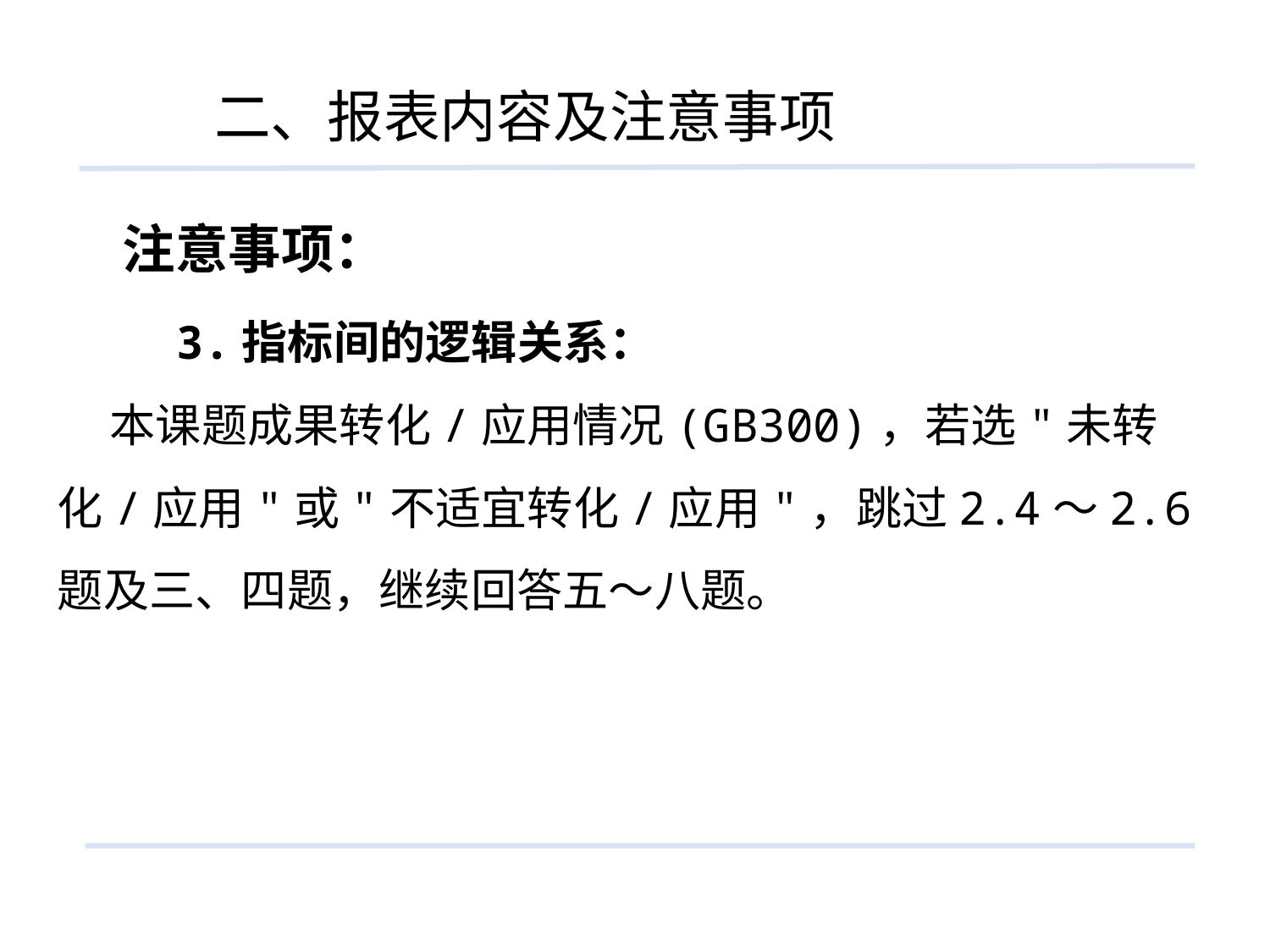

二、报表内容及注意事项

    注意事项：
    3.指标间的逻辑关系：
    本课题成果转化/应用情况(GB300)，若选"未转化/应用"或"不适宜转化/应用"，跳过2.4～2.6题及三、四题，继续回答五～八题。